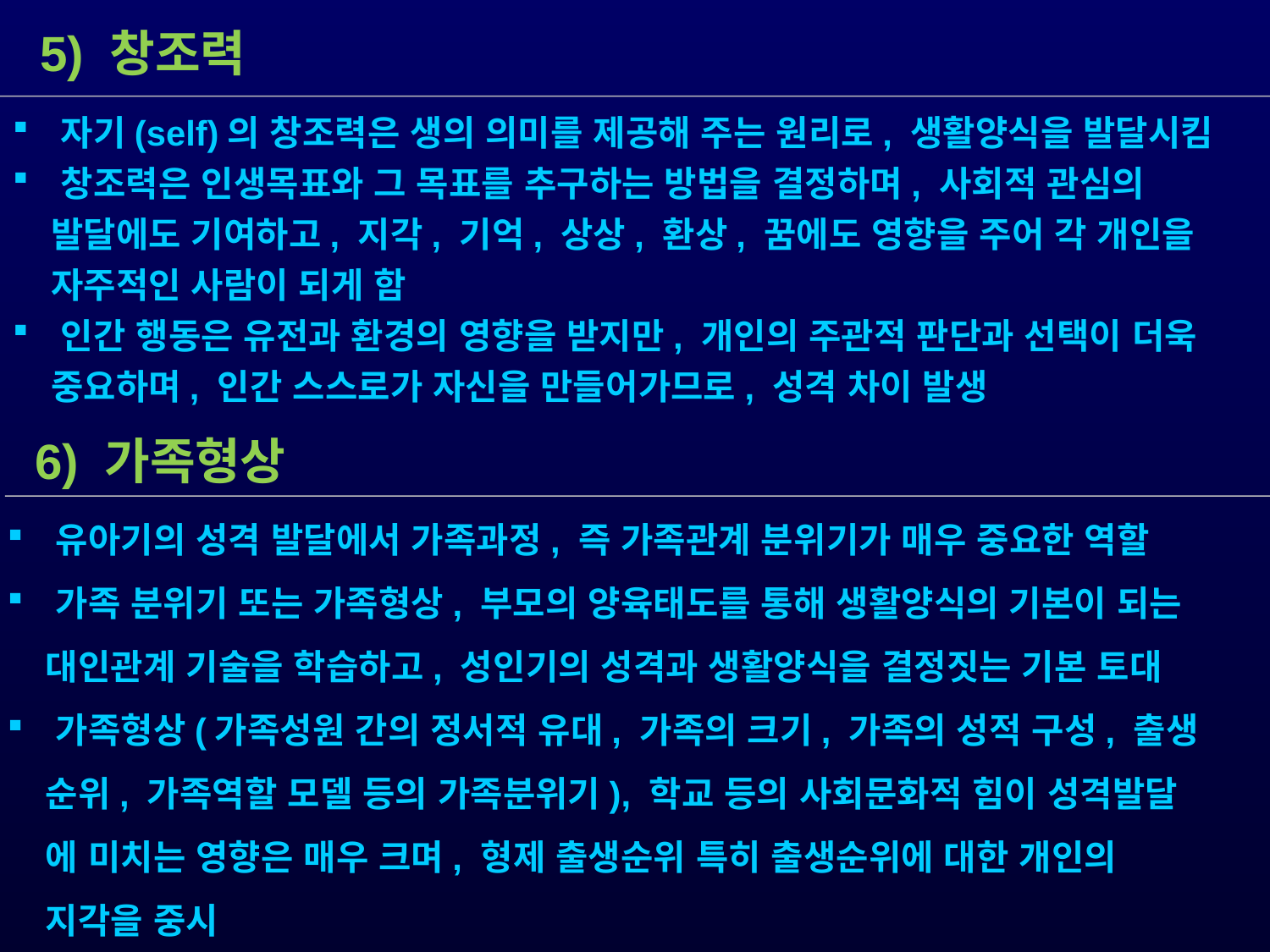

5) 창조력

 자기(self)의 창조력은 생의 의미를 제공해 주는 원리로, 생활양식을 발달시킴
 창조력은 인생목표와 그 목표를 추구하는 방법을 결정하며, 사회적 관심의
   발달에도 기여하고, 지각, 기억, 상상, 환상, 꿈에도 영향을 주어 각 개인을
   자주적인 사람이 되게 함
 인간 행동은 유전과 환경의 영향을 받지만, 개인의 주관적 판단과 선택이 더욱
   중요하며, 인간 스스로가 자신을 만들어가므로, 성격 차이 발생
  6) 가족형상
 유아기의 성격 발달에서 가족과정, 즉 가족관계 분위기가 매우 중요한 역할
 가족 분위기 또는 가족형상, 부모의 양육태도를 통해 생활양식의 기본이 되는
   대인관계 기술을 학습하고, 성인기의 성격과 생활양식을 결정짓는 기본 토대
 가족형상(가족성원 간의 정서적 유대, 가족의 크기, 가족의 성적 구성, 출생
   순위, 가족역할 모델 등의 가족분위기), 학교 등의 사회문화적 힘이 성격발달
   에 미치는 영향은 매우 크며, 형제 출생순위 특히 출생순위에 대한 개인의
   지각을 중시